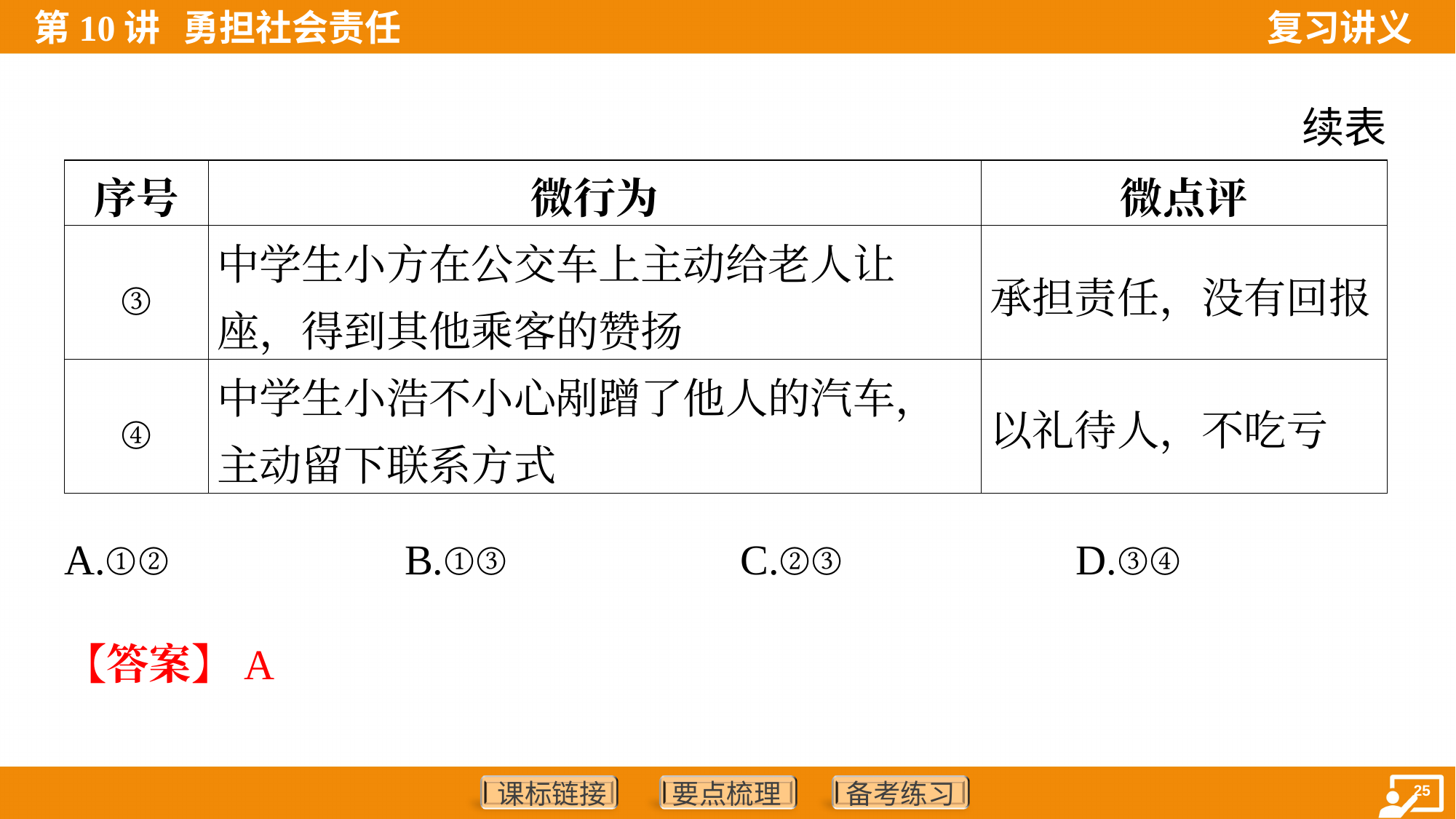

续表
| 序号 | 微行为 | 微点评 |
| --- | --- | --- |
| ③ | 中学生小方在公交车上主动给老人让座，得到其他乘客的赞扬 | 承担责任，没有回报 |
| ④ | 中学生小浩不小心剐蹭了他人的汽车，主动留下联系方式 | 以礼待人，不吃亏 |
A.①②	B.①③	C.②③	D.③④
【答案】A